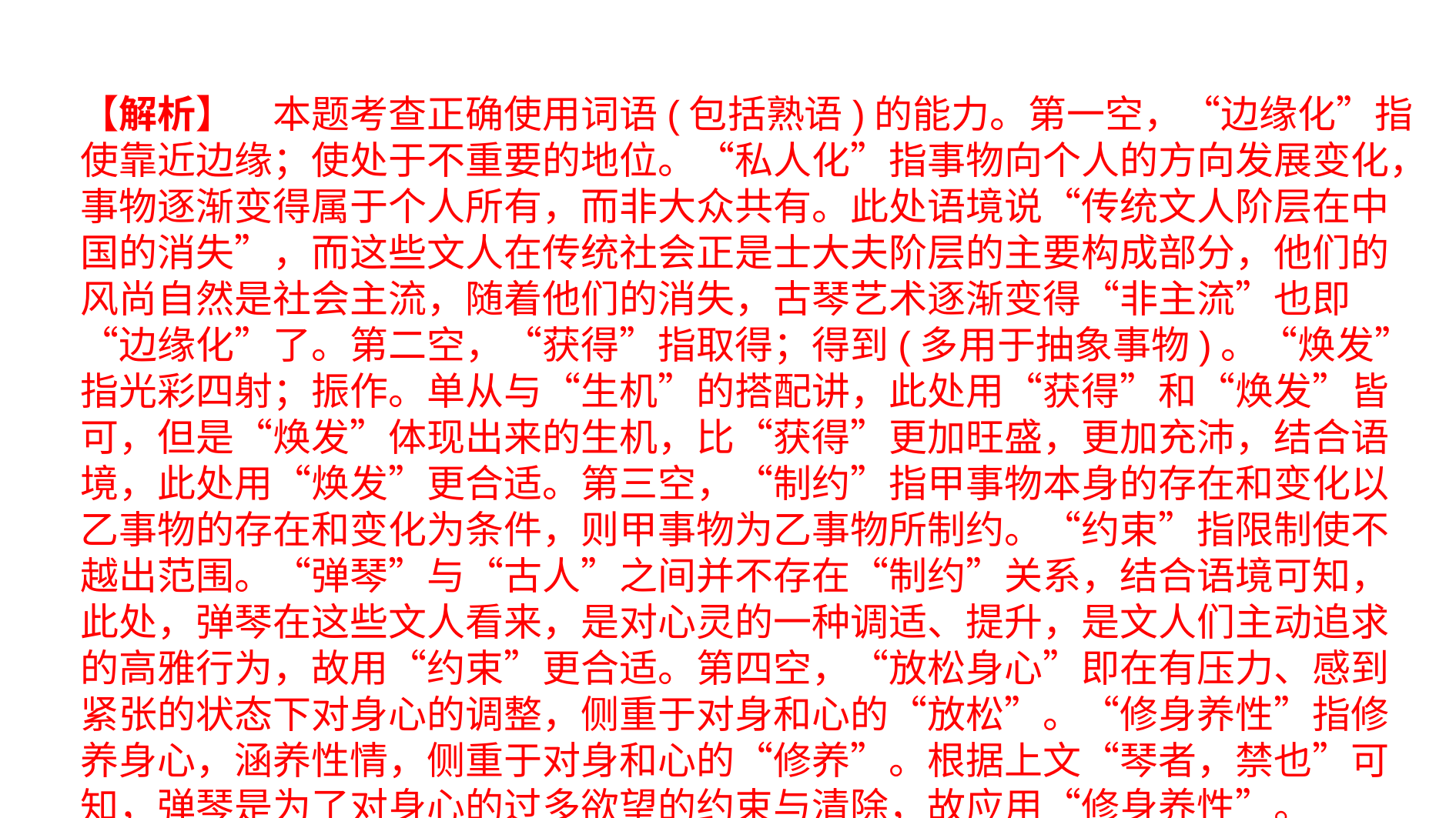

【解析】　本题考查正确使用词语(包括熟语)的能力。第一空，“边缘化”指使靠近边缘；使处于不重要的地位。“私人化”指事物向个人的方向发展变化，事物逐渐变得属于个人所有，而非大众共有。此处语境说“传统文人阶层在中国的消失”，而这些文人在传统社会正是士大夫阶层的主要构成部分，他们的风尚自然是社会主流，随着他们的消失，古琴艺术逐渐变得“非主流”也即“边缘化”了。第二空，“获得”指取得；得到(多用于抽象事物)。“焕发”指光彩四射；振作。单从与“生机”的搭配讲，此处用“获得”和“焕发”皆可，但是“焕发”体现出来的生机，比“获得”更加旺盛，更加充沛，结合语境，此处用“焕发”更合适。第三空，“制约”指甲事物本身的存在和变化以乙事物的存在和变化为条件，则甲事物为乙事物所制约。“约束”指限制使不越出范围。“弹琴”与“古人”之间并不存在“制约”关系，结合语境可知，此处，弹琴在这些文人看来，是对心灵的一种调适、提升，是文人们主动追求的高雅行为，故用“约束”更合适。第四空，“放松身心”即在有压力、感到紧张的状态下对身心的调整，侧重于对身和心的“放松”。“修身养性”指修养身心，涵养性情，侧重于对身和心的“修养”。根据上文“琴者，禁也”可知，弹琴是为了对身心的过多欲望的约束与清除，故应用“修身养性”。